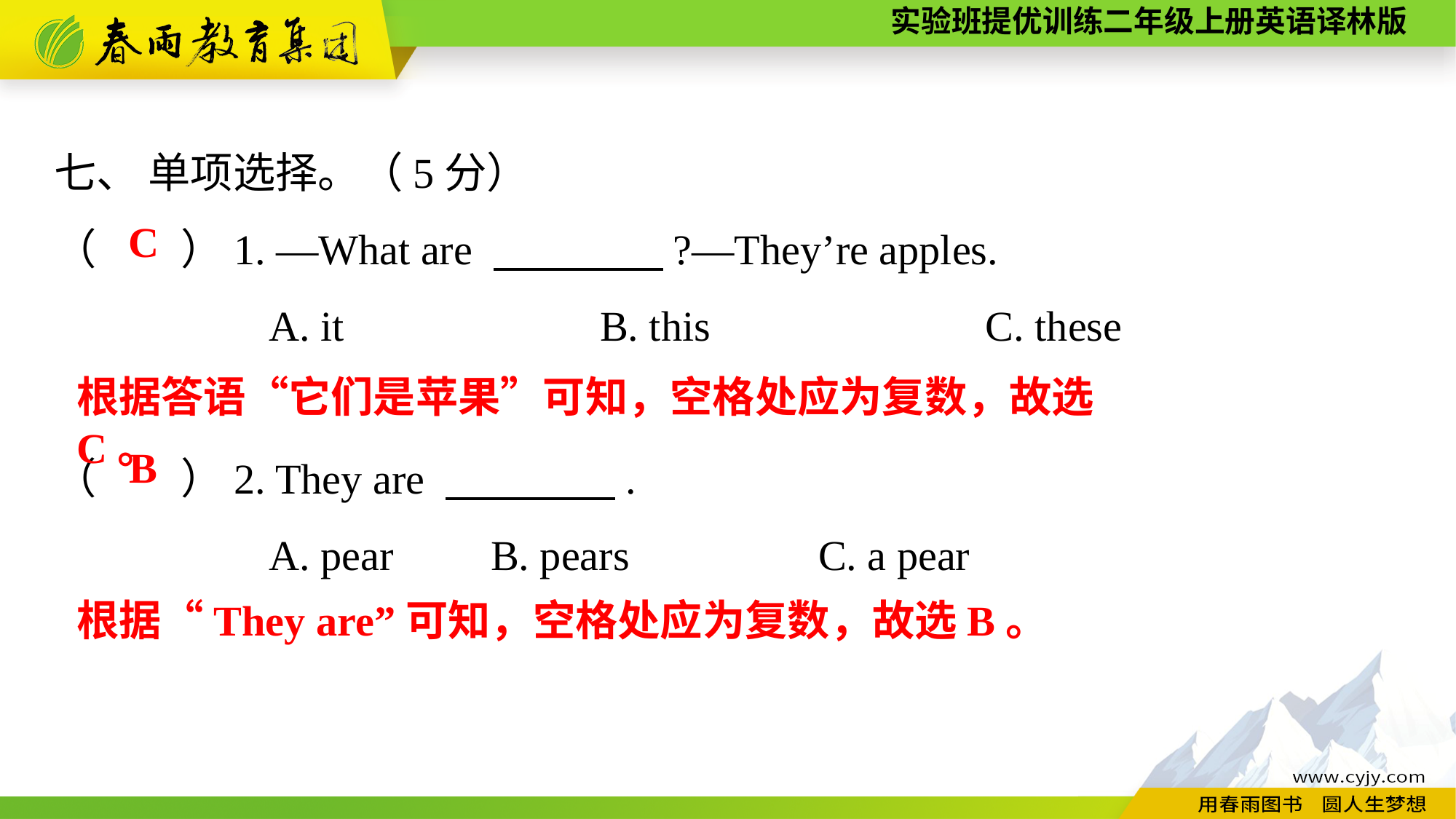

七、 单项选择。（5分）
（　　）1. —What are 　　　　?—They’re apples.
A. it　　　　　	B. this　　　　　　C. these

（　　）2. They are 　　　　.
A. pear	B. pears		C. a pear
C
根据答语“它们是苹果”可知，空格处应为复数，故选C。
B
根据“They are”可知，空格处应为复数，故选B。